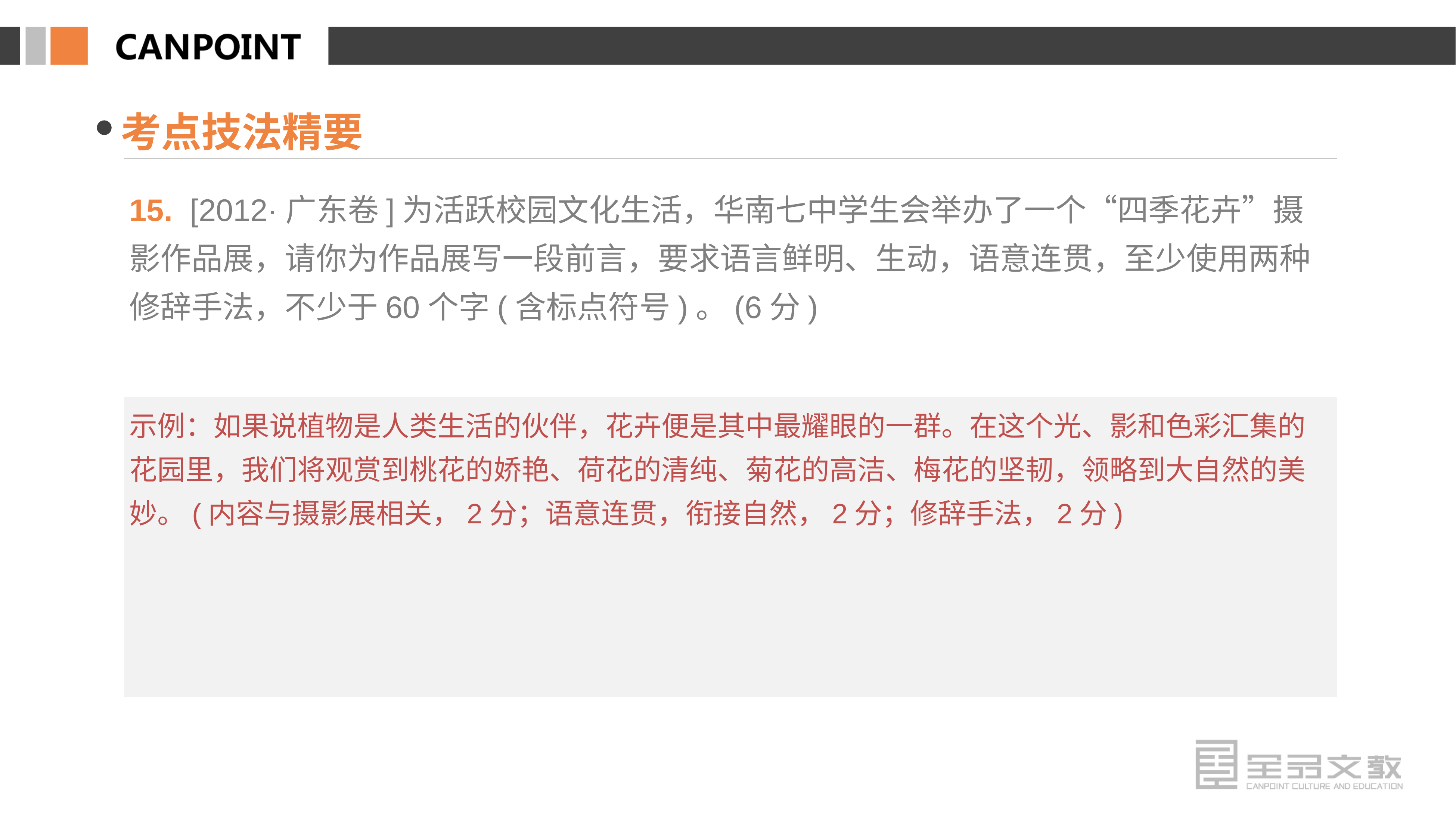

考点技法精要

15.  [2012·广东卷]为活跃校园文化生活，华南七中学生会举办了一个“四季花卉”摄影作品展，请你为作品展写一段前言，要求语言鲜明、生动，语意连贯，至少使用两种修辞手法，不少于60个字(含标点符号)。(6分)
示例：如果说植物是人类生活的伙伴，花卉便是其中最耀眼的一群。在这个光、影和色彩汇集的花园里，我们将观赏到桃花的娇艳、荷花的清纯、菊花的高洁、梅花的坚韧，领略到大自然的美妙。(内容与摄影展相关，2分；语意连贯，衔接自然，2分；修辞手法，2分)